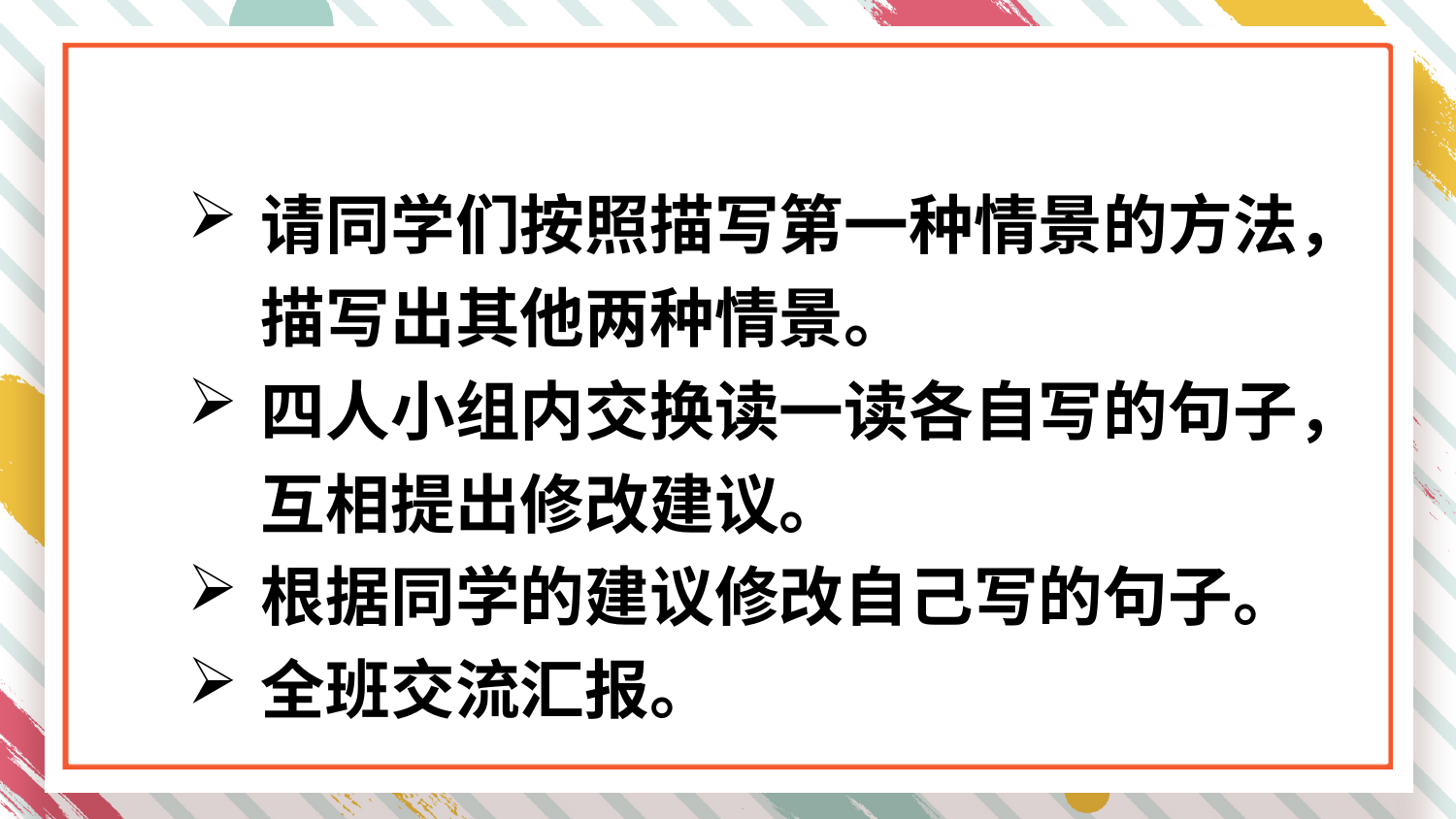

请同学们按照描写第一种情景的方法，描写出其他两种情景。
四人小组内交换读一读各自写的句子，互相提出修改建议。
根据同学的建议修改自己写的句子。
全班交流汇报。